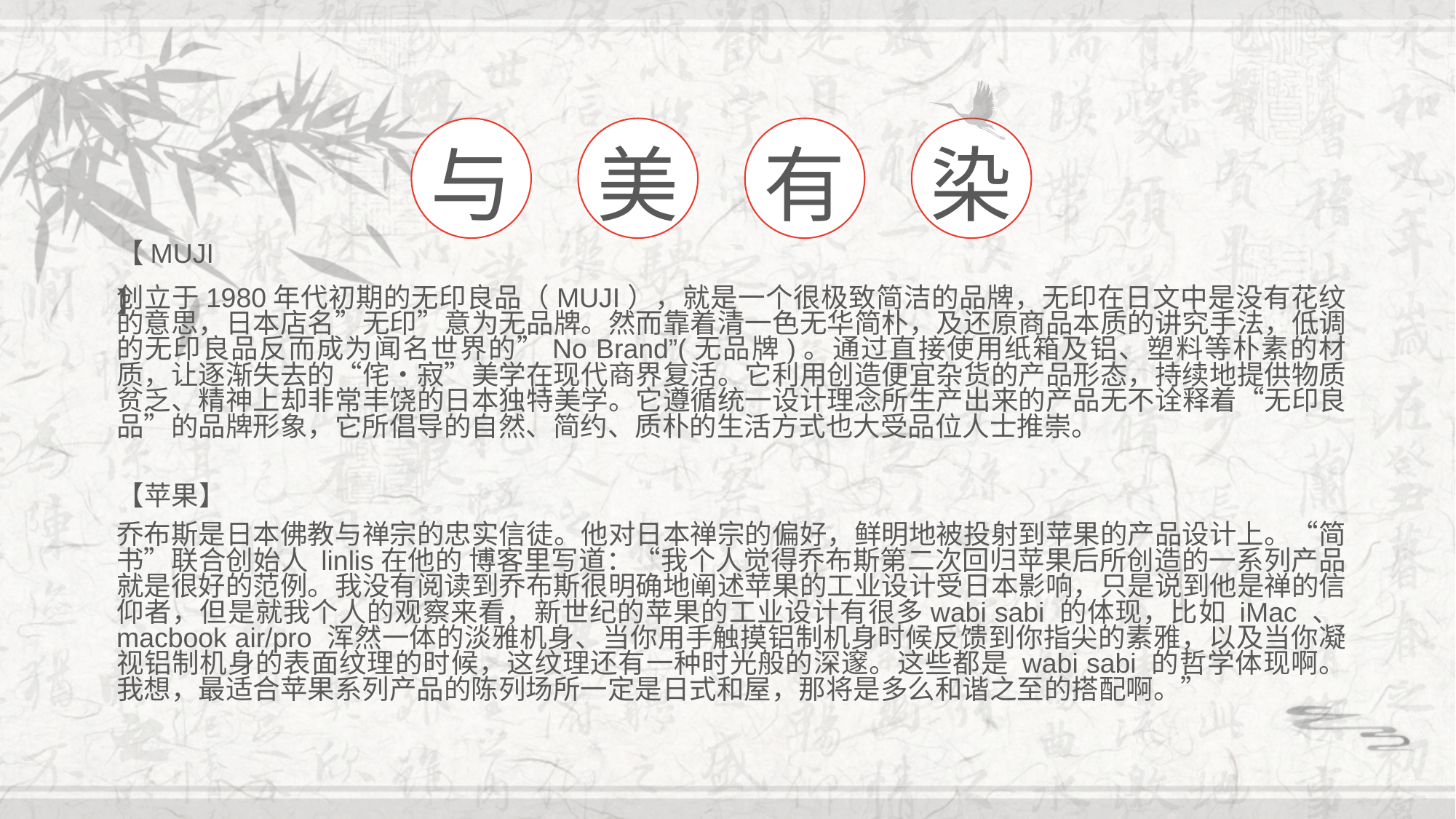

与
美
有
染
【MUJI】
创立于1980年代初期的无印良品（MUJI），就是一个很极致简洁的品牌，无印在日文中是没有花纹的意思，日本店名”无印”意为无品牌。然而靠着清一色无华简朴，及还原商品本质的讲究手法，低调的无印良品反而成为闻名世界的”No Brand”(无品牌)。通过直接使用纸箱及铝、塑料等朴素的材质，让逐渐失去的“侘•寂”美学在现代商界复活。它利用创造便宜杂货的产品形态，持续地提供物质贫乏、精神上却非常丰饶的日本独特美学。它遵循统一设计理念所生产出来的产品无不诠释着“无印良品”的品牌形象，它所倡导的自然、简约、质朴的生活方式也大受品位人士推崇。
【苹果】
乔布斯是日本佛教与禅宗的忠实信徒。他对日本禅宗的偏好，鲜明地被投射到苹果的产品设计上。“简书”联合创始人 linlis在他的 博客里写道：“我个人觉得乔布斯第二次回归苹果后所创造的一系列产品就是很好的范例。我没有阅读到乔布斯很明确地阐述苹果的工业设计受日本影响，只是说到他是禅的信仰者，但是就我个人的观察来看，新世纪的苹果的工业设计有很多wabi sabi 的体现，比如 iMac 、macbook air/pro 浑然一体的淡雅机身、当你用手触摸铝制机身时候反馈到你指尖的素雅，以及当你凝视铝制机身的表面纹理的时候，这纹理还有一种时光般的深邃。这些都是 wabi sabi 的哲学体现啊。我想，最适合苹果系列产品的陈列场所一定是日式和屋，那将是多么和谐之至的搭配啊。”